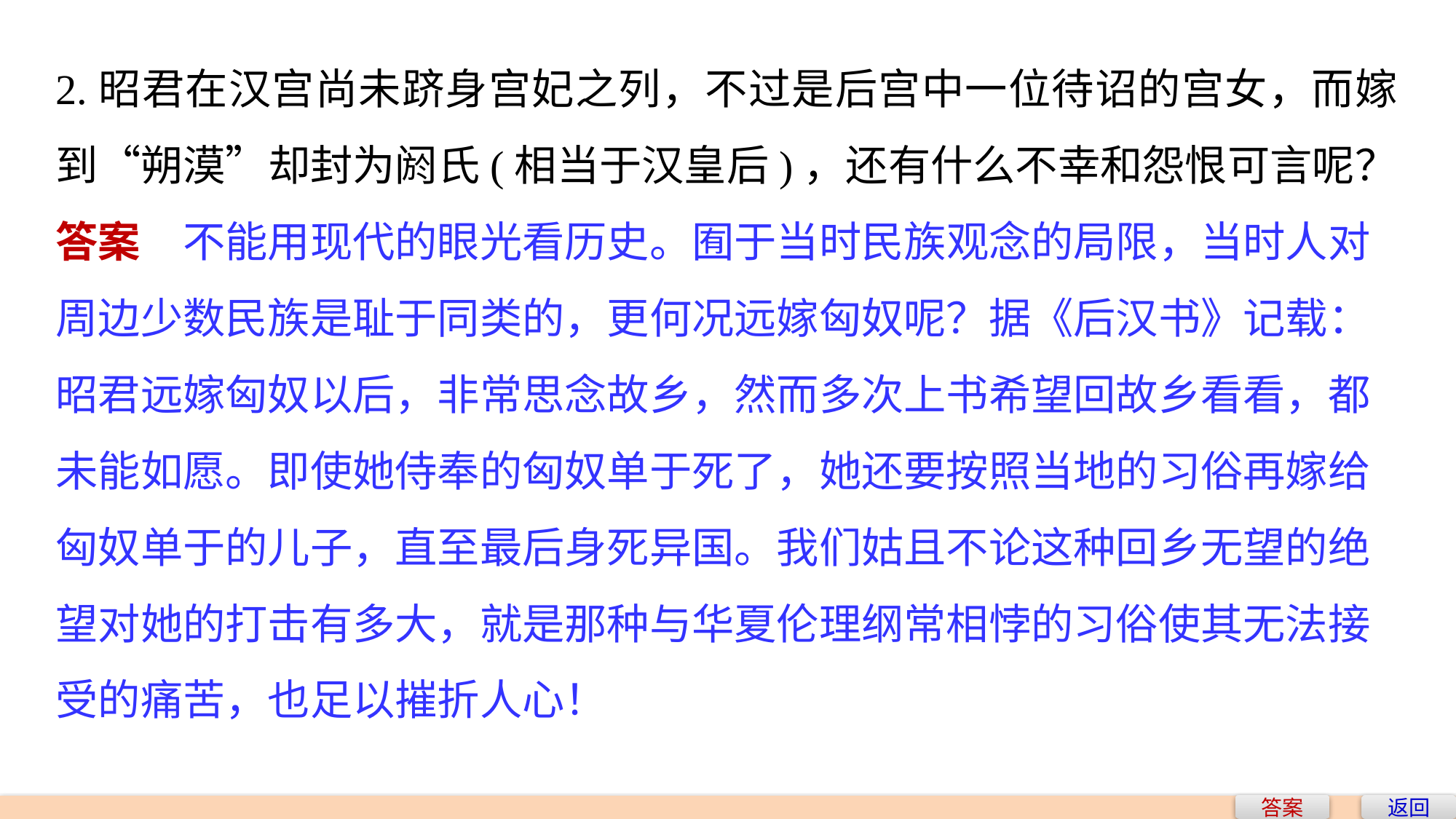

2.昭君在汉宫尚未跻身宫妃之列，不过是后宫中一位待诏的宫女，而嫁到“朔漠”却封为阏氏(相当于汉皇后)，还有什么不幸和怨恨可言呢？
答案　不能用现代的眼光看历史。囿于当时民族观念的局限，当时人对周边少数民族是耻于同类的，更何况远嫁匈奴呢？据《后汉书》记载：昭君远嫁匈奴以后，非常思念故乡，然而多次上书希望回故乡看看，都未能如愿。即使她侍奉的匈奴单于死了，她还要按照当地的习俗再嫁给匈奴单于的儿子，直至最后身死异国。我们姑且不论这种回乡无望的绝望对她的打击有多大，就是那种与华夏伦理纲常相悖的习俗使其无法接受的痛苦，也足以摧折人心！
答案
返回